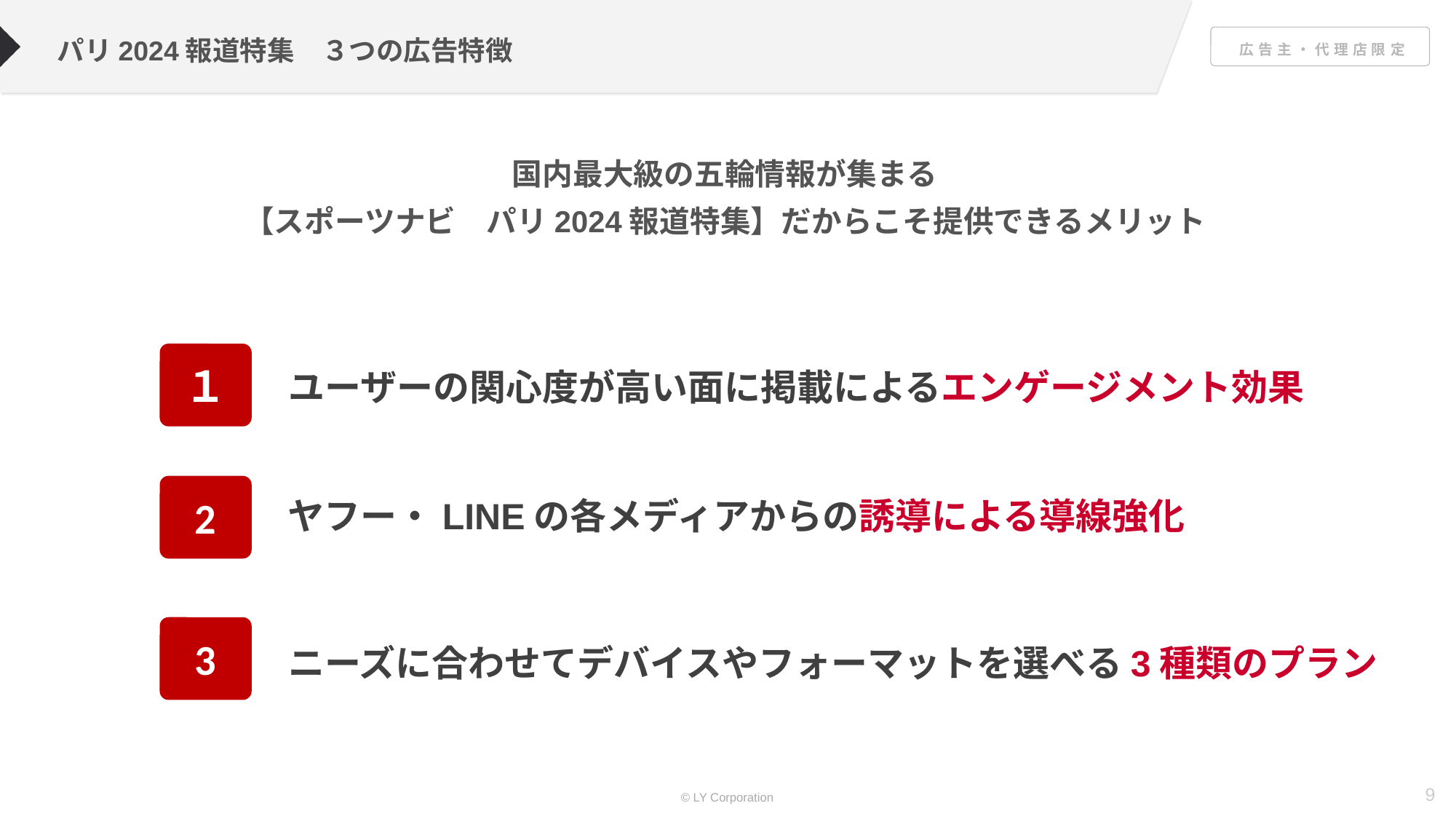

パリ2024報道特集　３つの広告特徴
国内最大級の五輪情報が集まる
【スポーツナビ　パリ2024報道特集】だからこそ提供できるメリット
ユーザーの関心度が高い面に掲載によるエンゲージメント効果
１
ヤフー・LINEの各メディアからの誘導による導線強化
2
ニーズに合わせてデバイスやフォーマットを選べる3種類のプラン
3